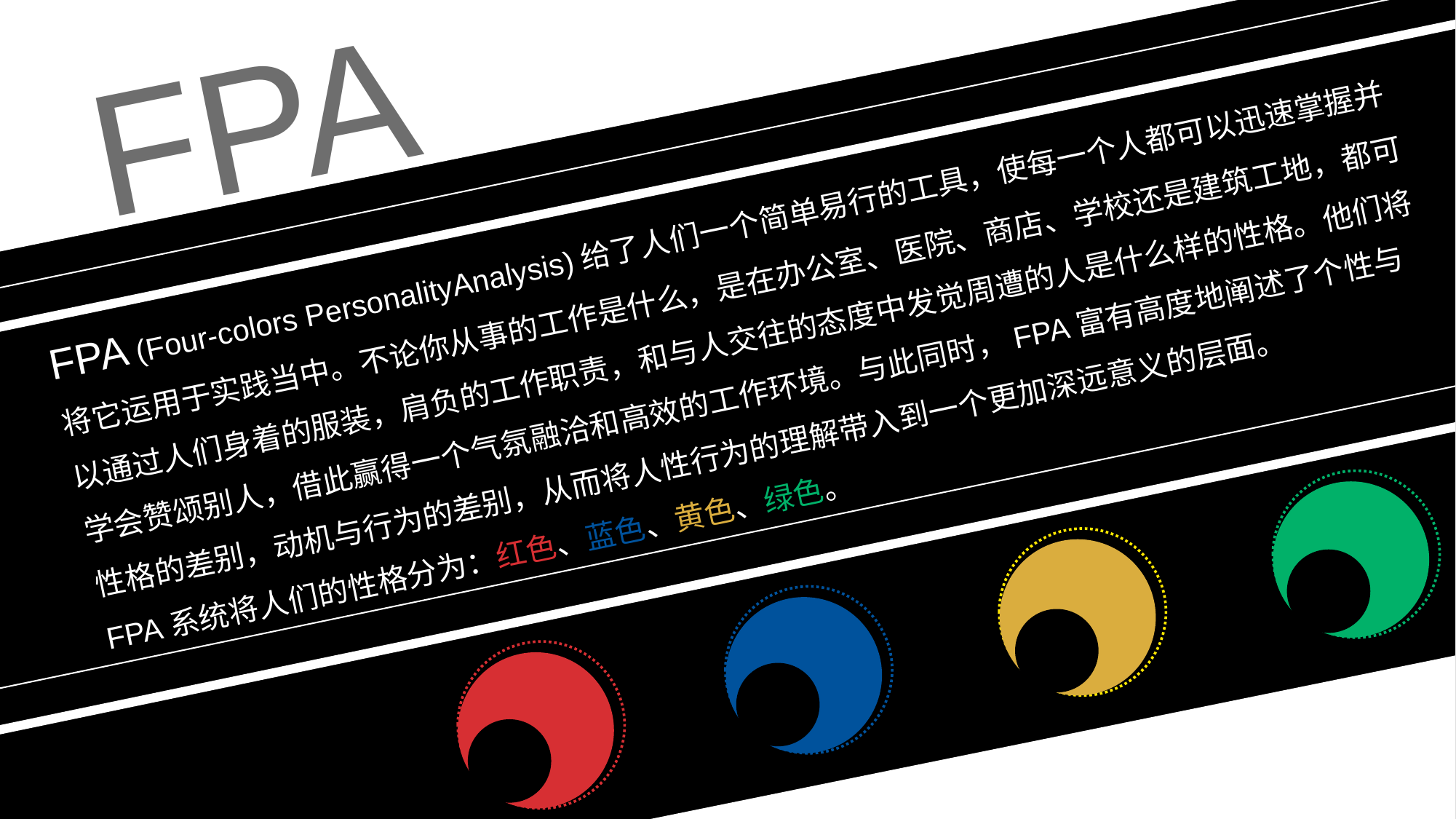

FPA

FPA (Four-colors PersonalityAnalysis)给了人们一个简单易行的工具，使每一个人都可以迅速掌握并将它运用于实践当中。不论你从事的工作是什么，是在办公室、医院、商店、学校还是建筑工地，都可以通过人们身着的服装，肩负的工作职责，和与人交往的态度中发觉周遭的人是什么样的性格。他们将学会赞颂别人，借此赢得一个气氛融洽和高效的工作环境。与此同时，FPA富有高度地阐述了个性与性格的差别，动机与行为的差别，从而将人性行为的理解带入到一个更加深远意义的层面。
FPA系统将人们的性格分为：红色、蓝色、黄色、绿色。